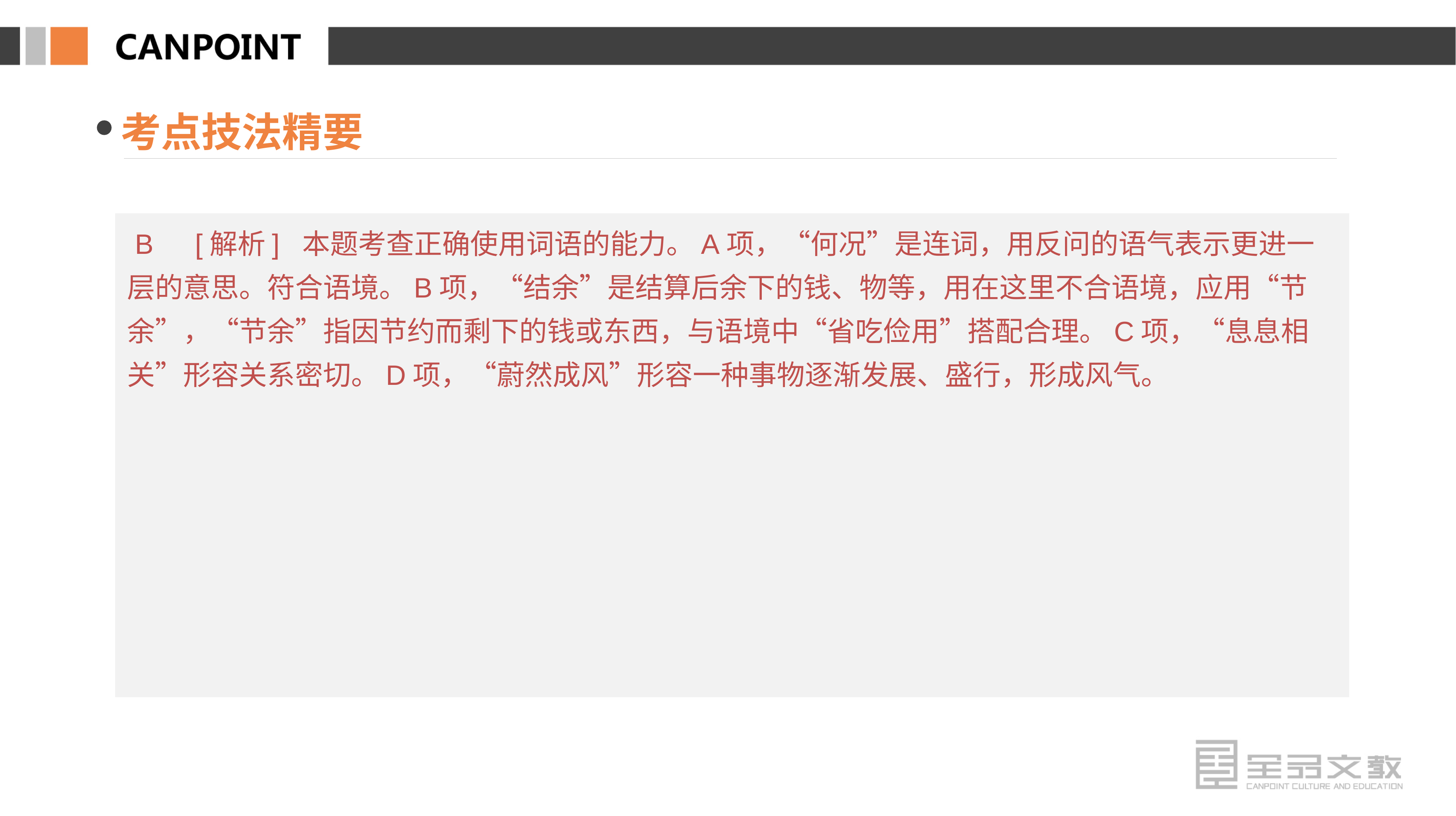

考点技法精要

 B　[解析]  本题考查正确使用词语的能力。A项，“何况”是连词，用反问的语气表示更进一层的意思。符合语境。B项，“结余”是结算后余下的钱、物等，用在这里不合语境，应用“节余”，“节余”指因节约而剩下的钱或东西，与语境中“省吃俭用”搭配合理。C项，“息息相关”形容关系密切。D项，“蔚然成风”形容一种事物逐渐发展、盛行，形成风气。